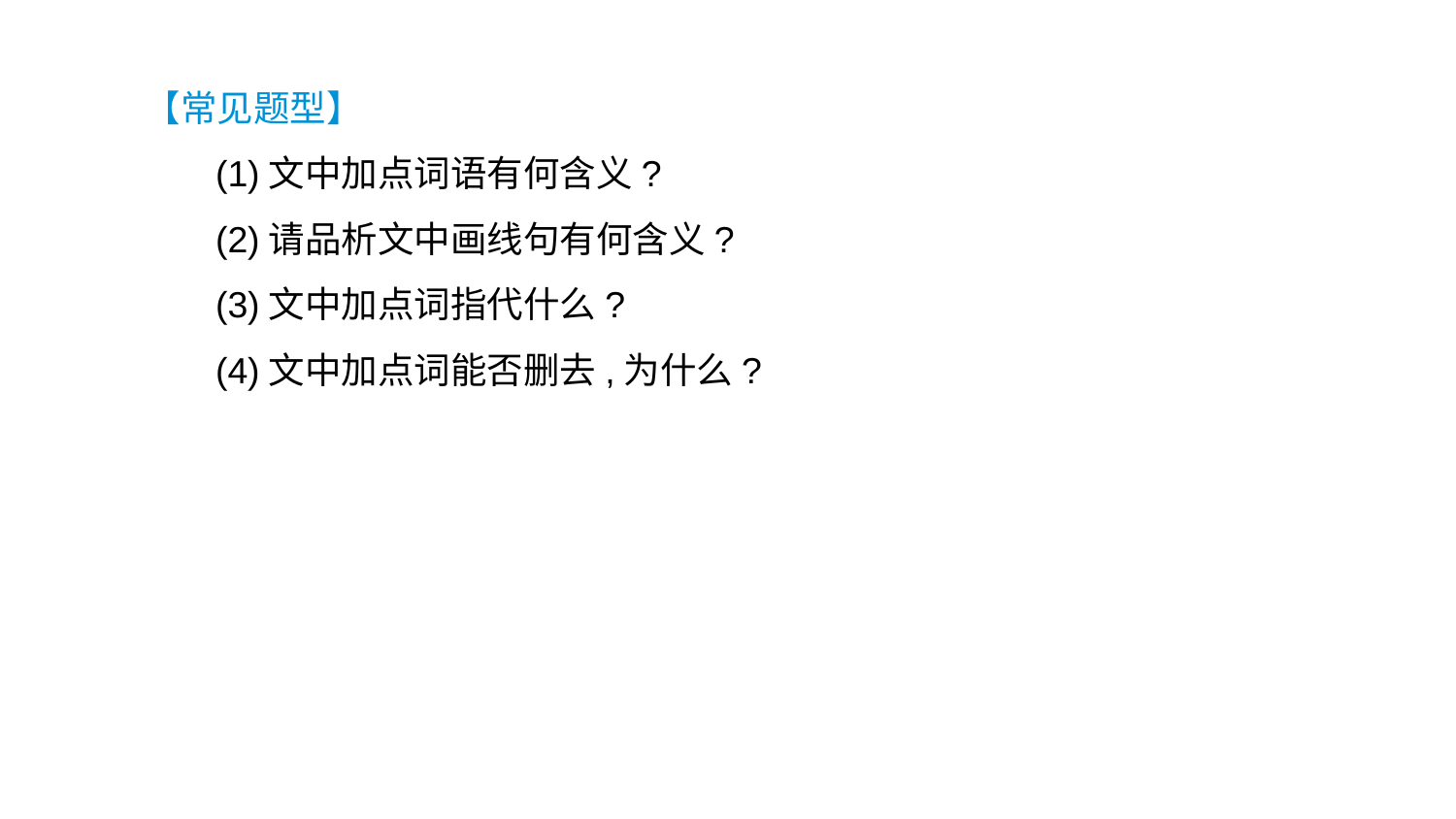

【常见题型】
(1)文中加点词语有何含义?
(2)请品析文中画线句有何含义?
(3)文中加点词指代什么?
(4)文中加点词能否删去,为什么?